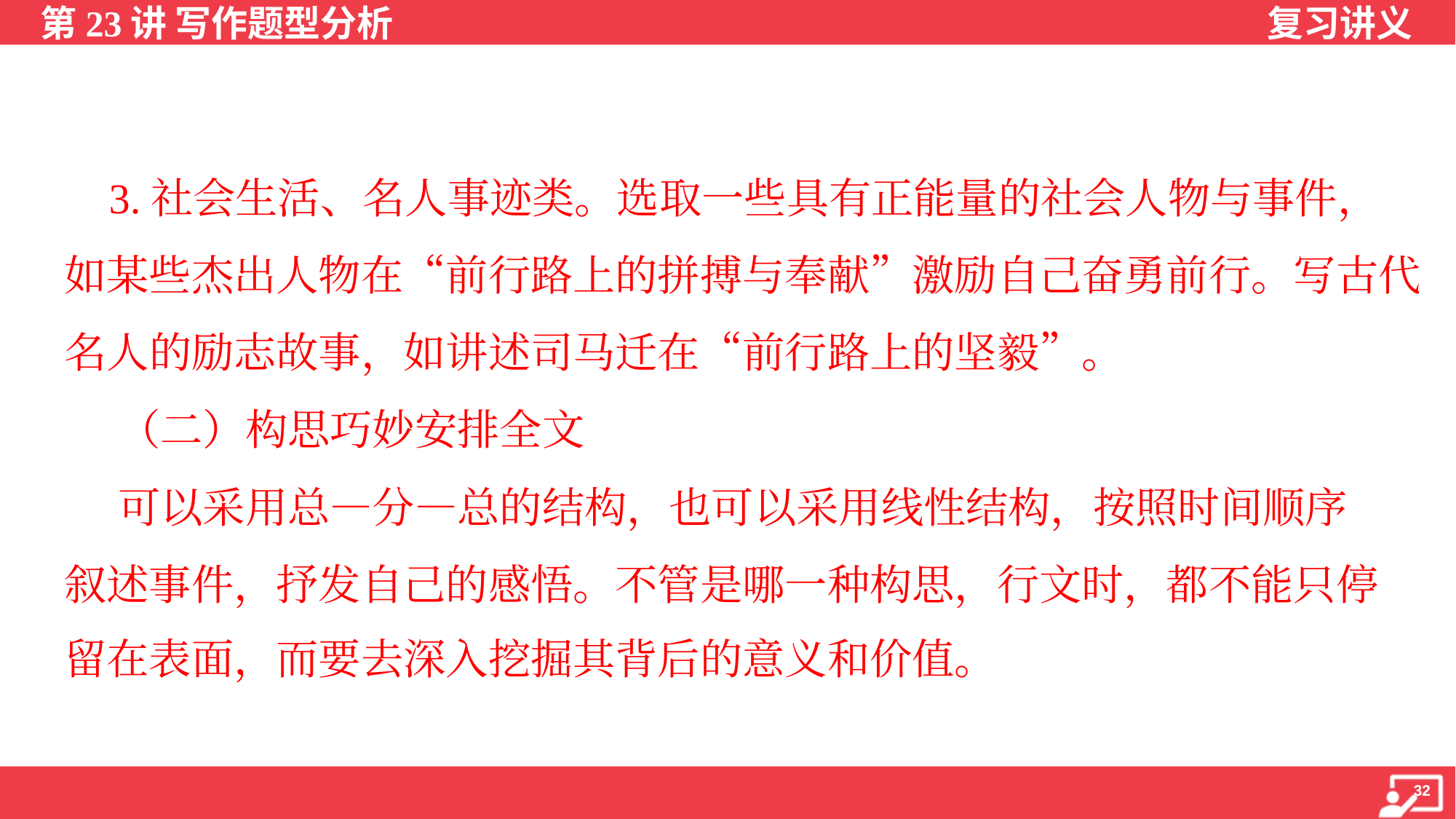

3.社会生活、名人事迹类。选取一些具有正能量的社会人物与事件，
如某些杰出人物在“前行路上的拼搏与奉献”激励自己奋勇前行。写古代
名人的励志故事，如讲述司马迁在“前行路上的坚毅”。
    （二）构思巧妙安排全文
    可以采用总—分—总的结构，也可以采用线性结构，按照时间顺序
叙述事件，抒发自己的感悟。不管是哪一种构思，行文时，都不能只停
留在表面，而要去深入挖掘其背后的意义和价值。